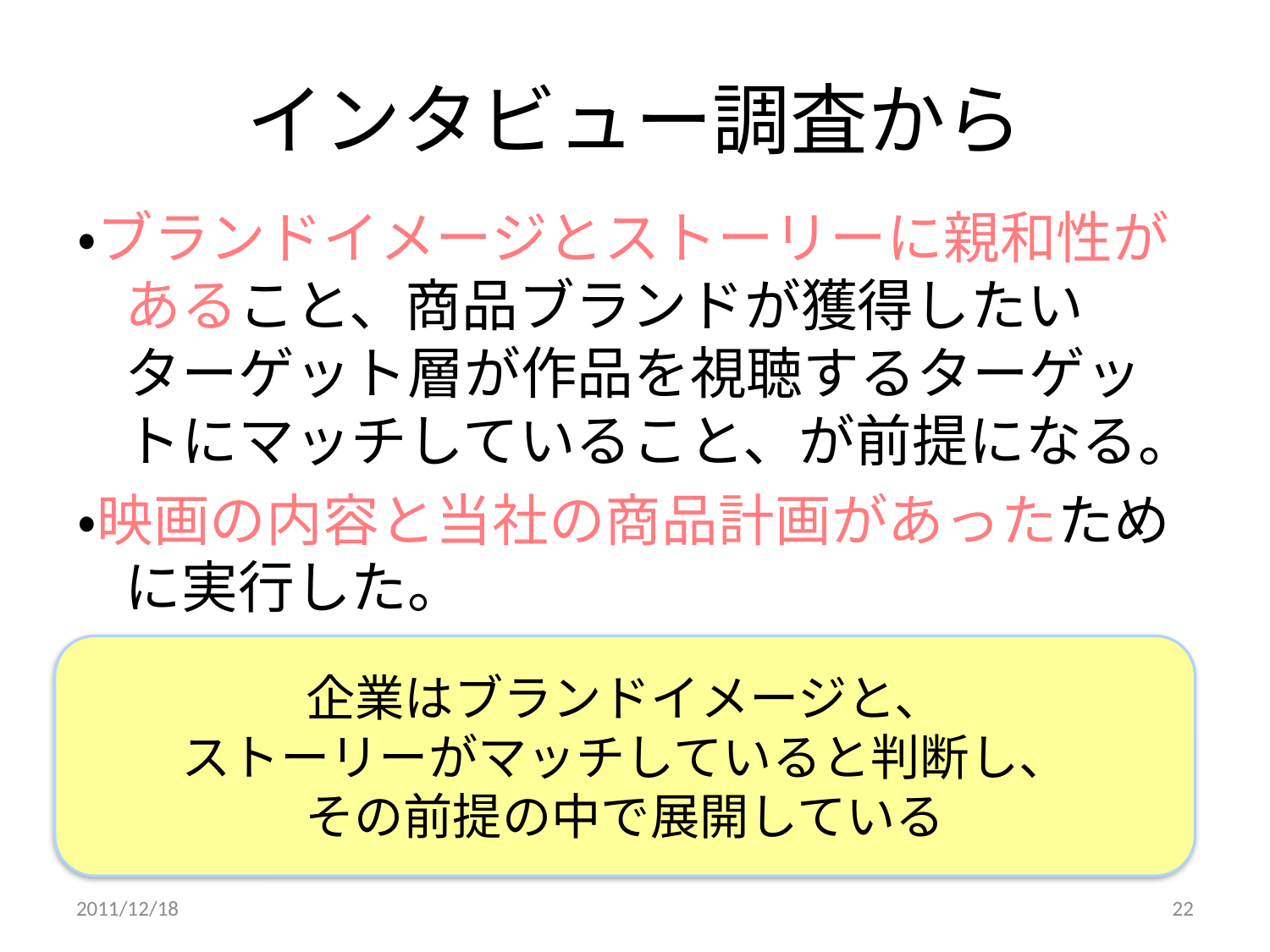

# インタビュー調査から
・ブランドイメージとストーリーに親和性があること、商品ブランドが獲得したいターゲット層が作品を視聴するターゲットにマッチしていること、が前提になる。
・映画の内容と当社の商品計画があったために実行した。

企業はブランドイメージと、
ストーリーがマッチしていると判断し、
その前提の中で展開している
2011/12/18
22